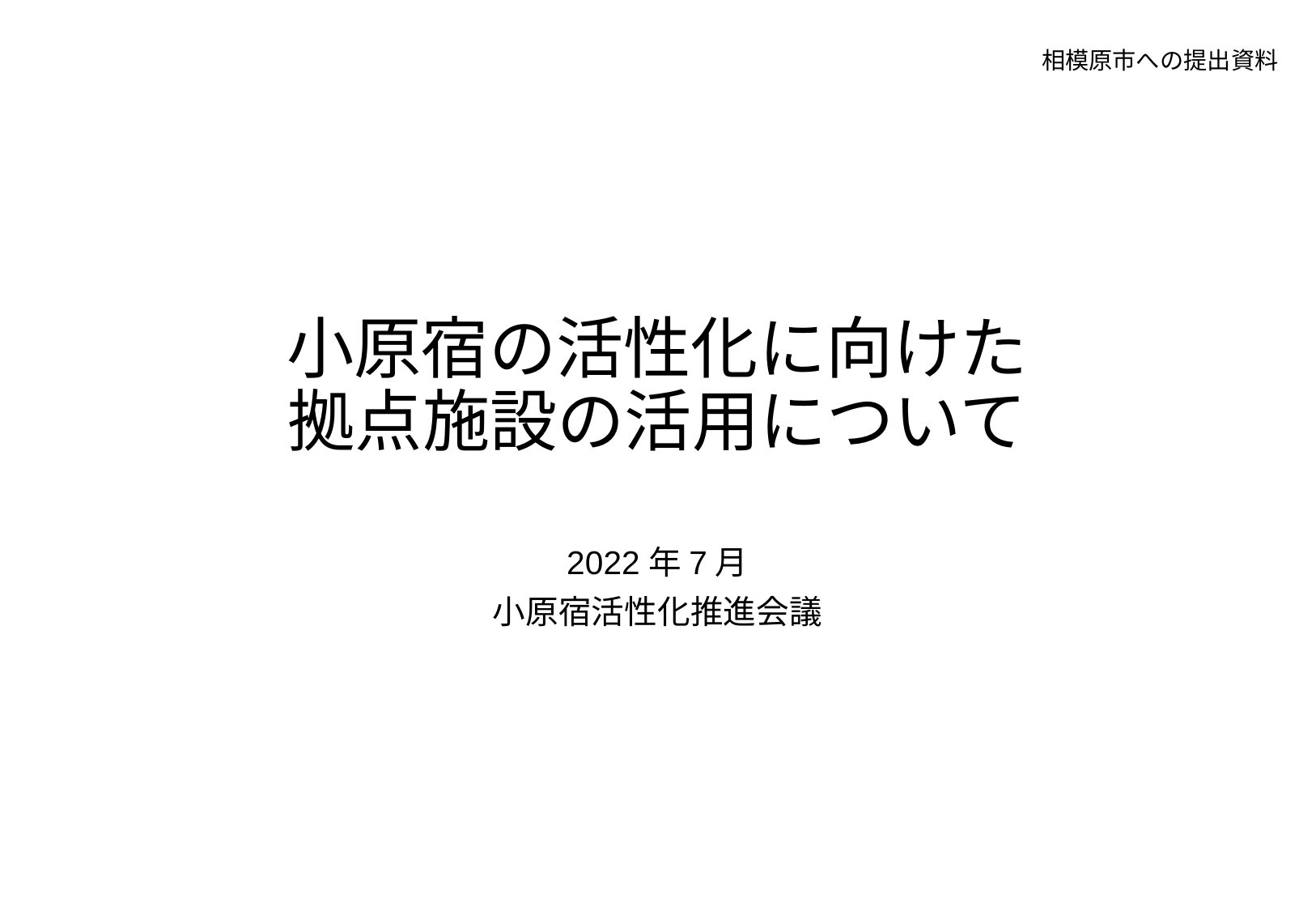

相模原市への提出資料
# 小原宿の活性化に向けた 拠点施設の活用について
2022年7月
小原宿活性化推進会議